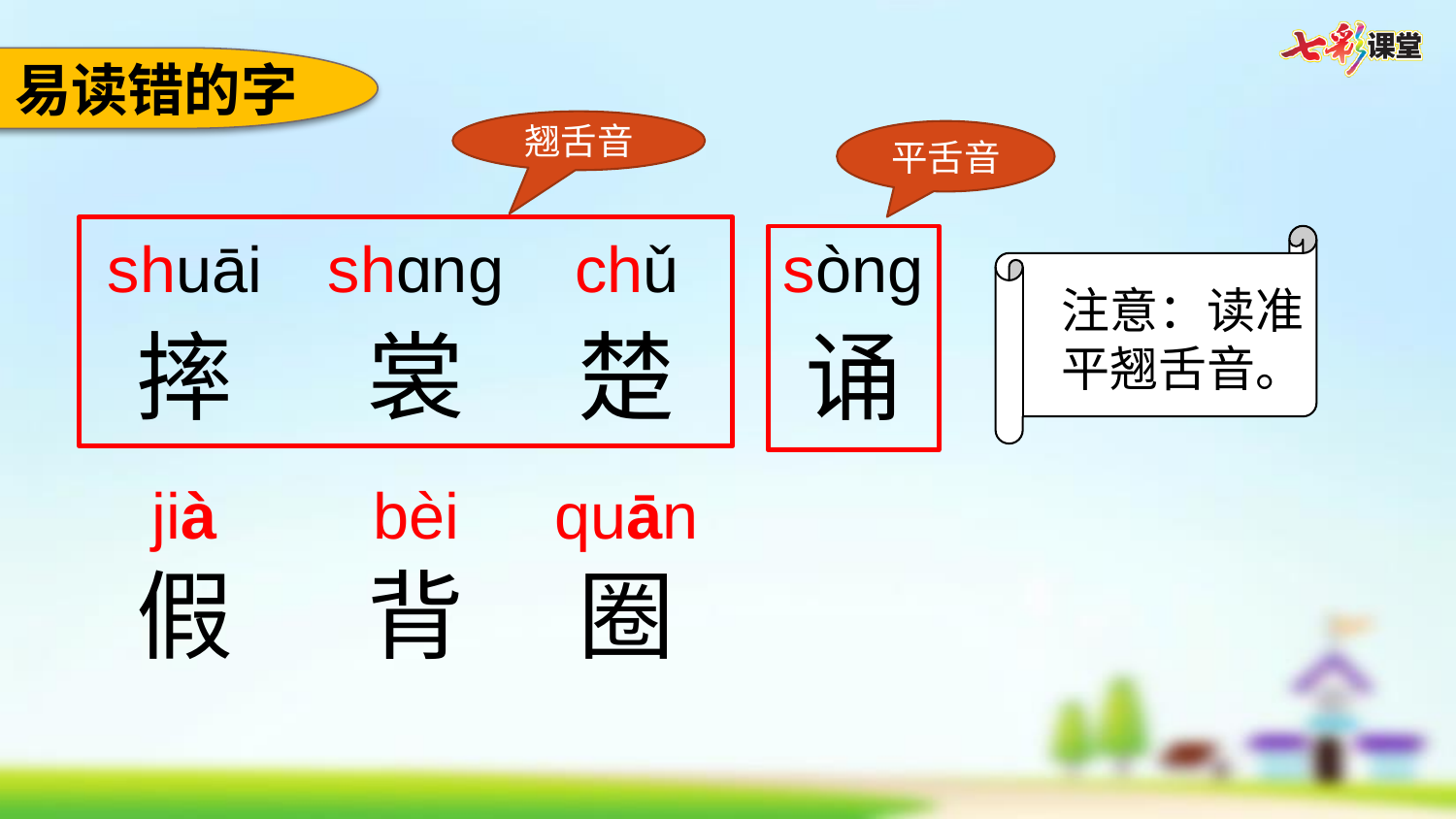

易读错的字
翘舌音
平舌音

shuāi
shɑng
chǔ
sòng

注意：读准平翘舌音。
摔
裳
楚
诵
quān
jià
bèi
假
背
圈